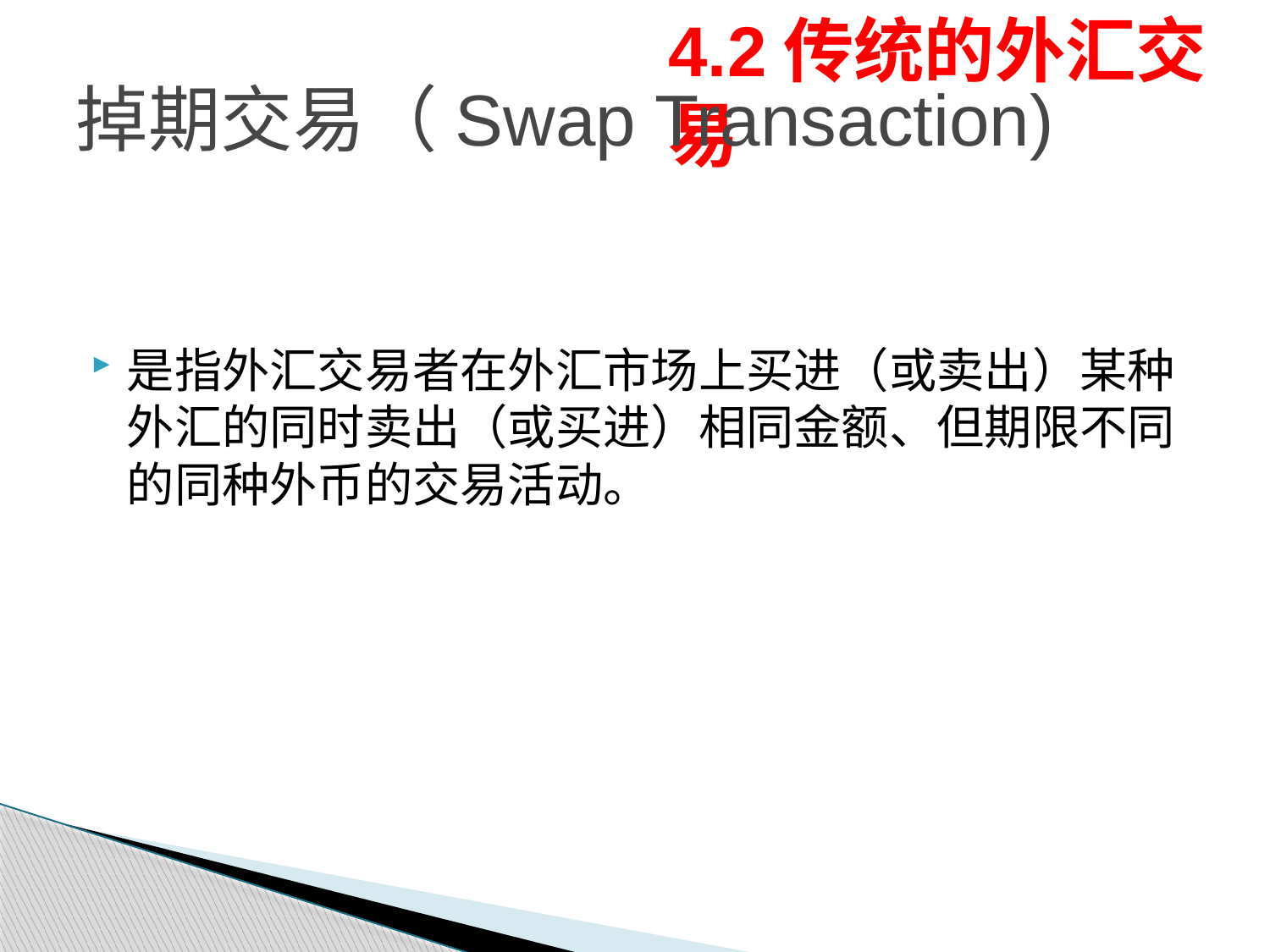

# 掉期交易（Swap Transaction)

是指外汇交易者在外汇市场上买进（或卖出）某种外汇的同时卖出（或买进）相同金额、但期限不同的同种外币的交易活动。